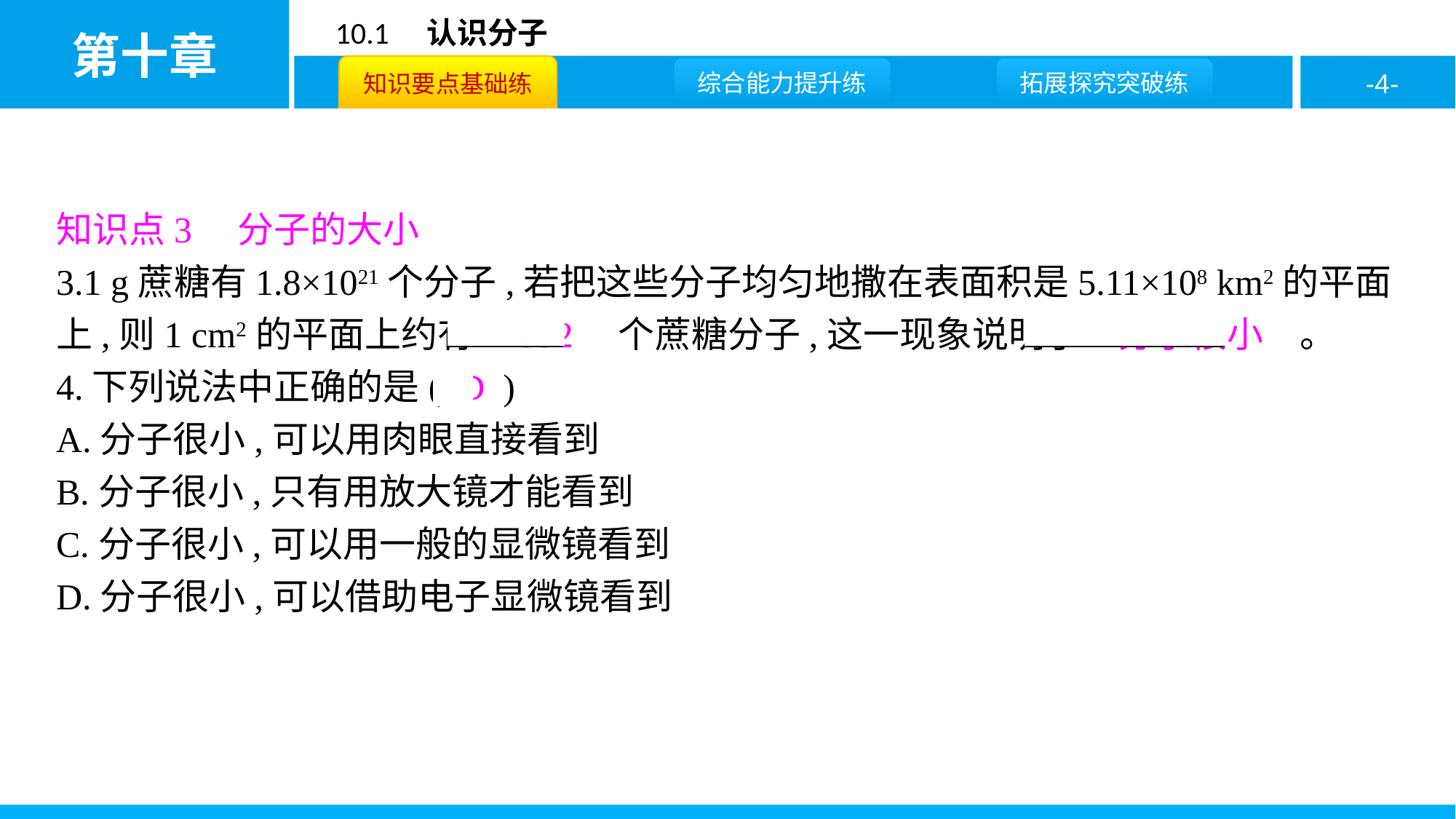

知识点3　分子的大小
3.1 g蔗糖有1.8×1021个分子,若把这些分子均匀地撒在表面积是5.11×108 km2的平面上,则1 cm2的平面上约有　352　个蔗糖分子,这一现象说明了　分子很小　。
4.下列说法中正确的是(  D  )
A.分子很小,可以用肉眼直接看到
B.分子很小,只有用放大镜才能看到
C.分子很小,可以用一般的显微镜看到
D.分子很小,可以借助电子显微镜看到